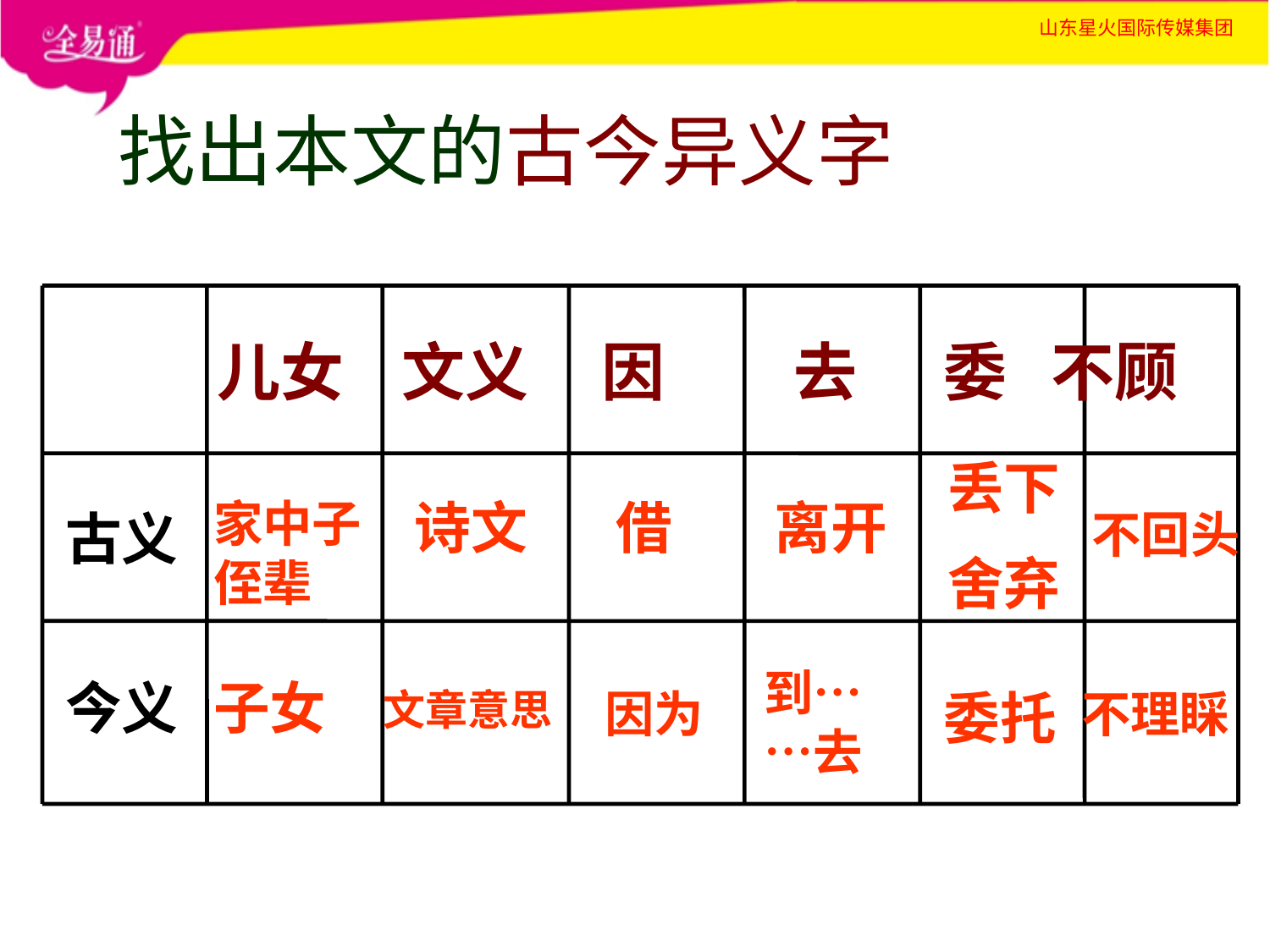

找出本文的古今异义字

儿女    文义     因         去      委   不顾
丢下
舍弃
家中子侄辈
诗文
借
离开
古义
不回头
到……去
今义
子女
文章意思
因为
委托
不理睬